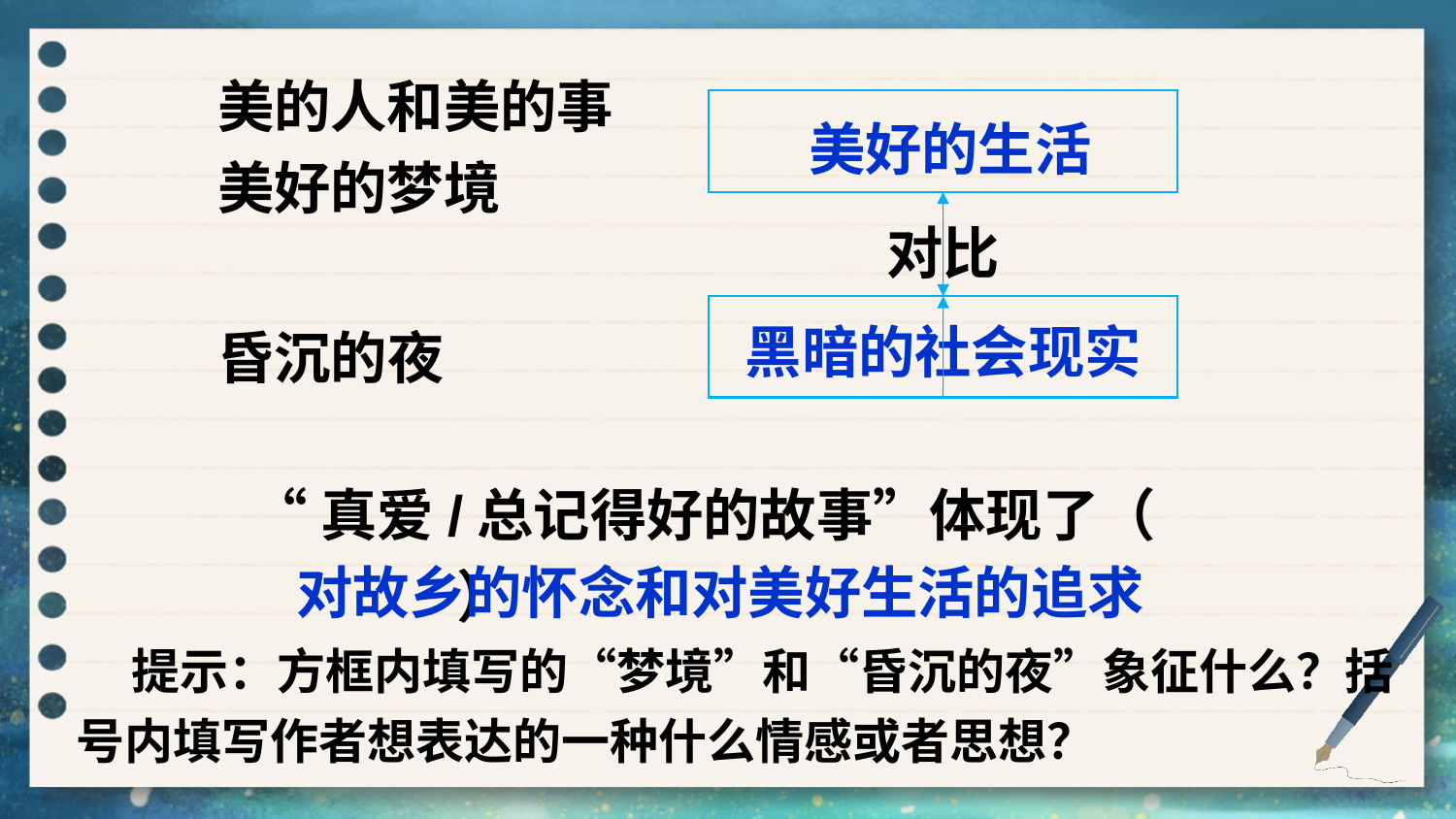

美的人和美的事美好的梦境

美好的生活
对比
黑暗的社会现实

昏沉的夜
    “真爱/总记得好的故事”体现了（                                ）
对故乡的怀念和对美好生活的追求
    提示：方框内填写的“梦境”和“昏沉的夜”象征什么？括号内填写作者想表达的一种什么情感或者思想？